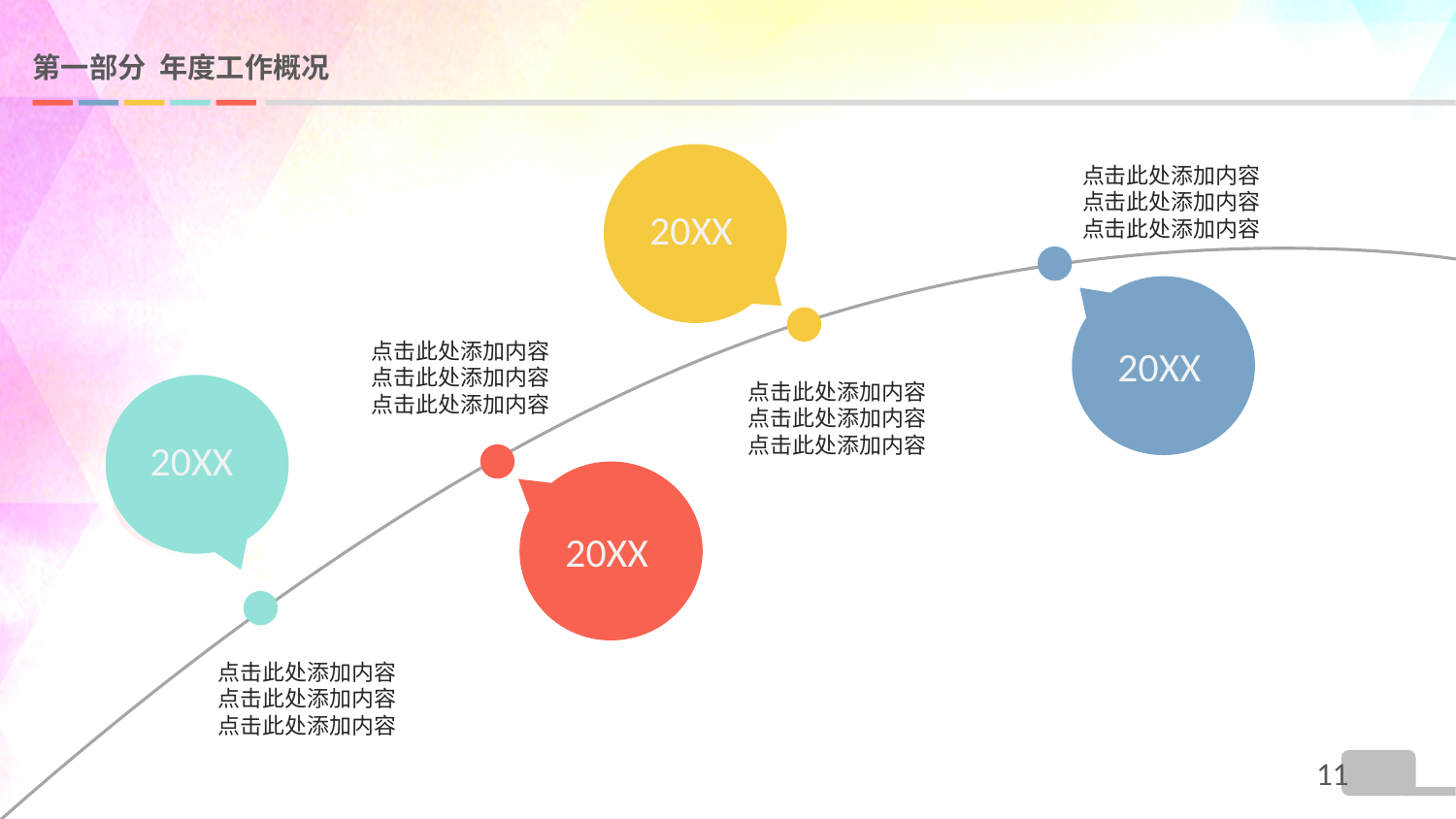

# 第一部分  年度工作概况

20XX
点击此处添加内容
点击此处添加内容
点击此处添加内容

20XX

点击此处添加内容
点击此处添加内容
点击此处添加内容
点击此处添加内容
点击此处添加内容
点击此处添加内容

20XX

20XX

点击此处添加内容
点击此处添加内容
点击此处添加内容